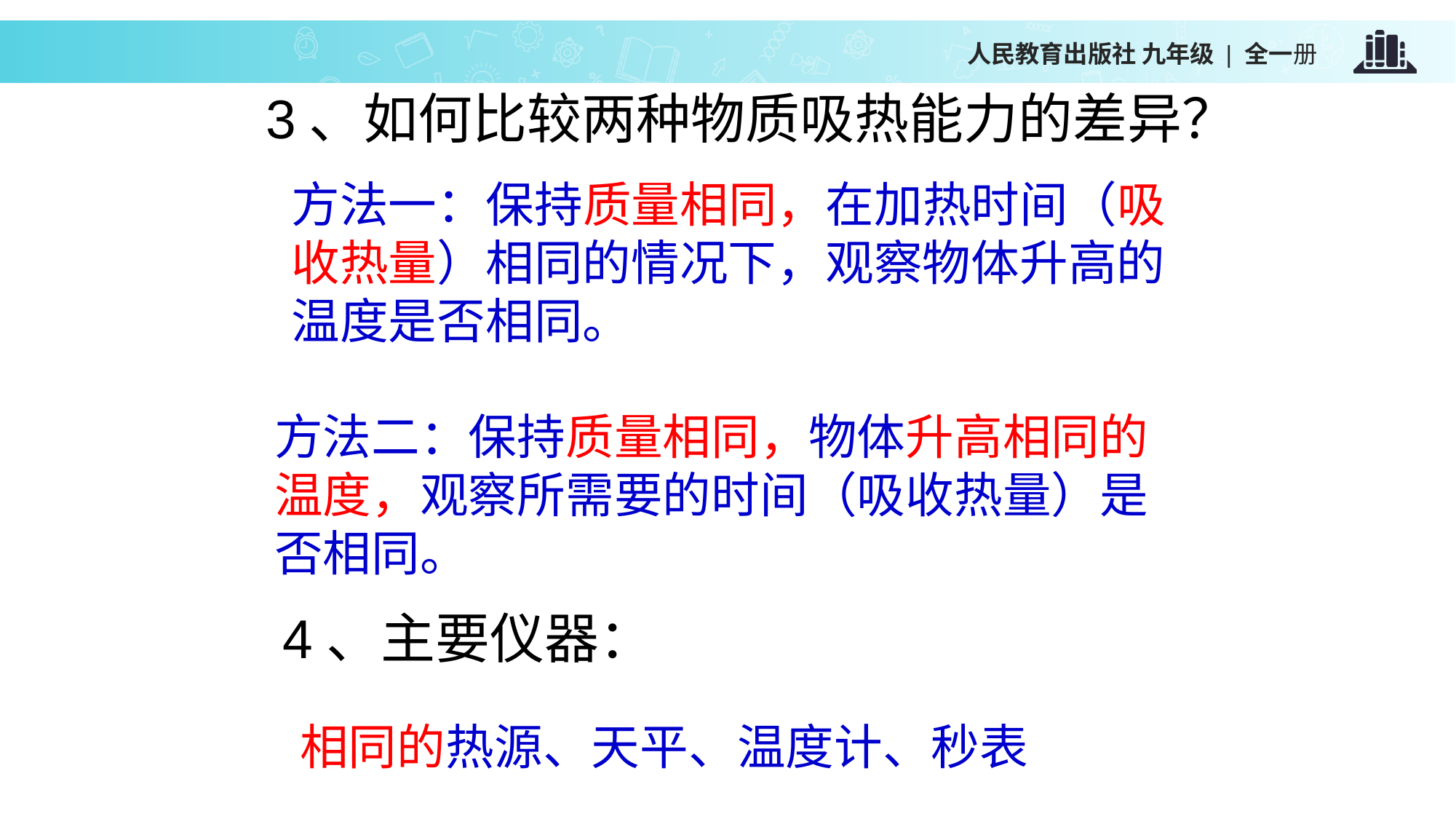

3、如何比较两种物质吸热能力的差异？
方法一：保持质量相同，在加热时间（吸收热量）相同的情况下，观察物体升高的温度是否相同。
方法二：保持质量相同，物体升高相同的温度，观察所需要的时间（吸收热量）是否相同。
4、主要仪器：
相同的热源、天平、温度计、秒表